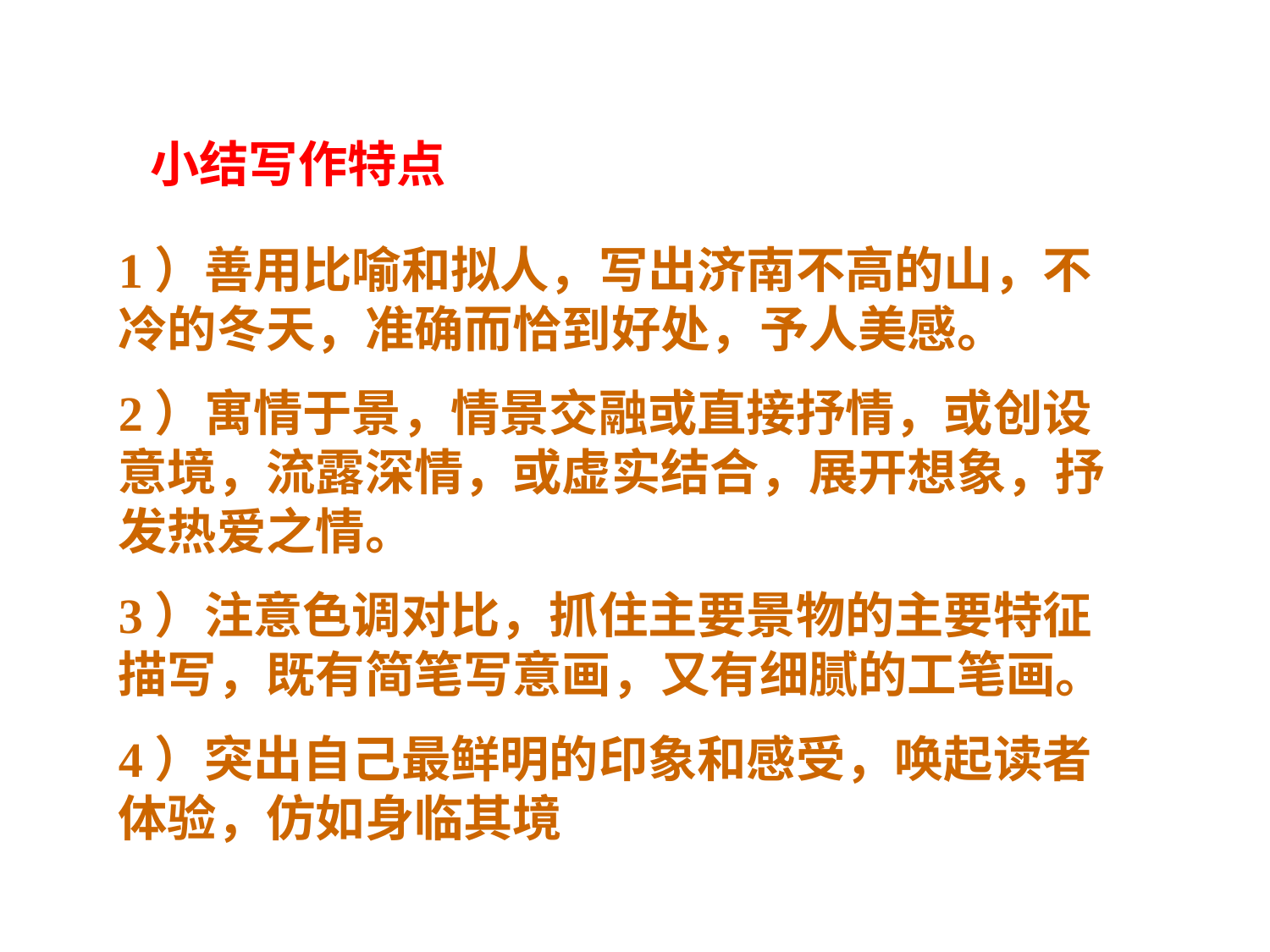

小结写作特点
1）善用比喻和拟人，写出济南不高的山，不冷的冬天，准确而恰到好处，予人美感。
2）寓情于景，情景交融或直接抒情，或创设意境，流露深情，或虚实结合，展开想象，抒发热爱之情。
3）注意色调对比，抓住主要景物的主要特征描写，既有简笔写意画，又有细腻的工笔画。
4）突出自己最鲜明的印象和感受，唤起读者体验，仿如身临其境